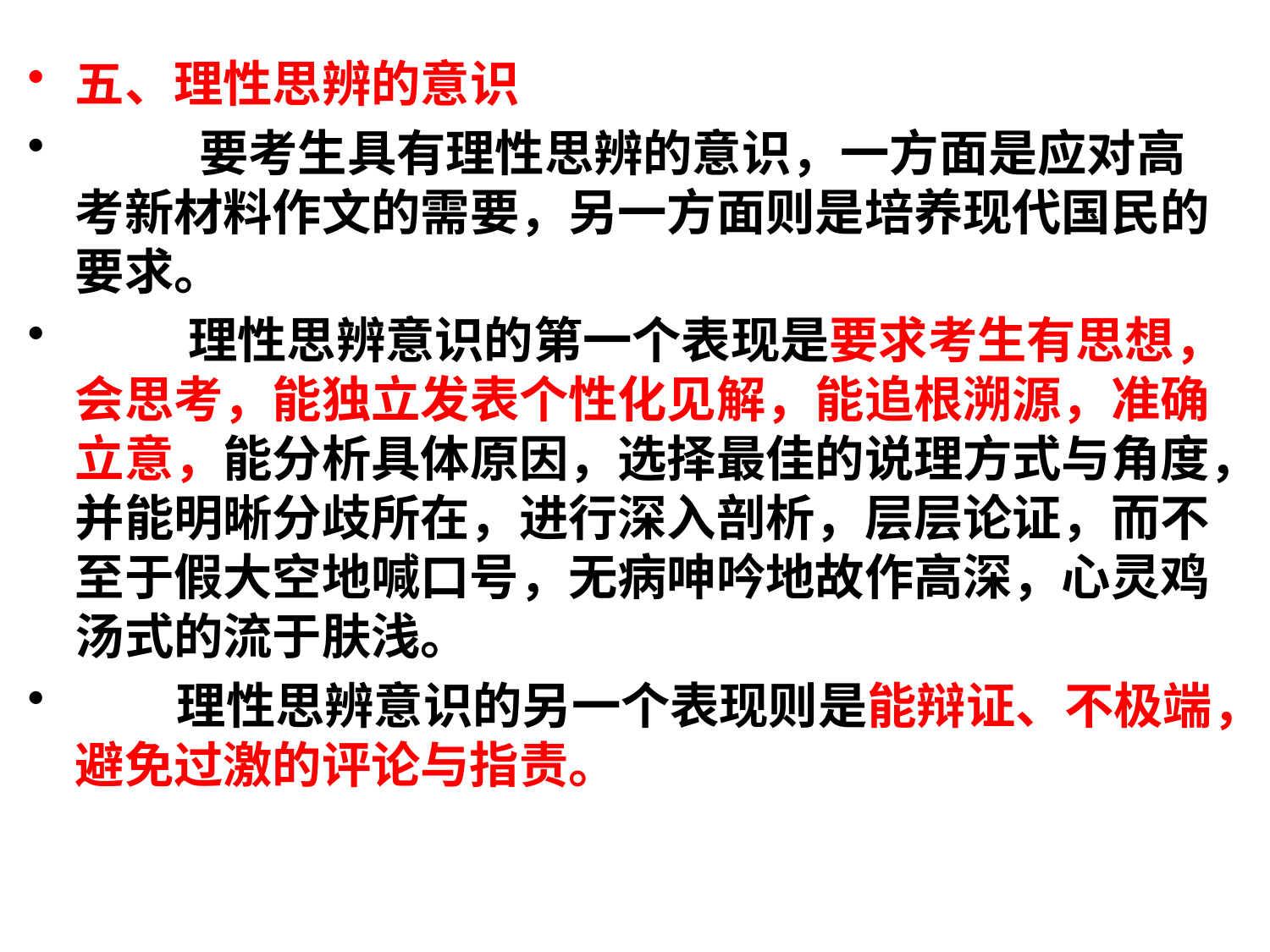

五、理性思辨的意识
          要考生具有理性思辨的意识，一方面是应对高考新材料作文的需要，另一方面则是培养现代国民的要求。
         理性思辨意识的第一个表现是要求考生有思想，会思考，能独立发表个性化见解，能追根溯源，准确立意，能分析具体原因，选择最佳的说理方式与角度，并能明晰分歧所在，进行深入剖析，层层论证，而不至于假大空地喊口号，无病呻吟地故作高深，心灵鸡汤式的流于肤浅。
        理性思辨意识的另一个表现则是能辩证、不极端，避免过激的评论与指责。